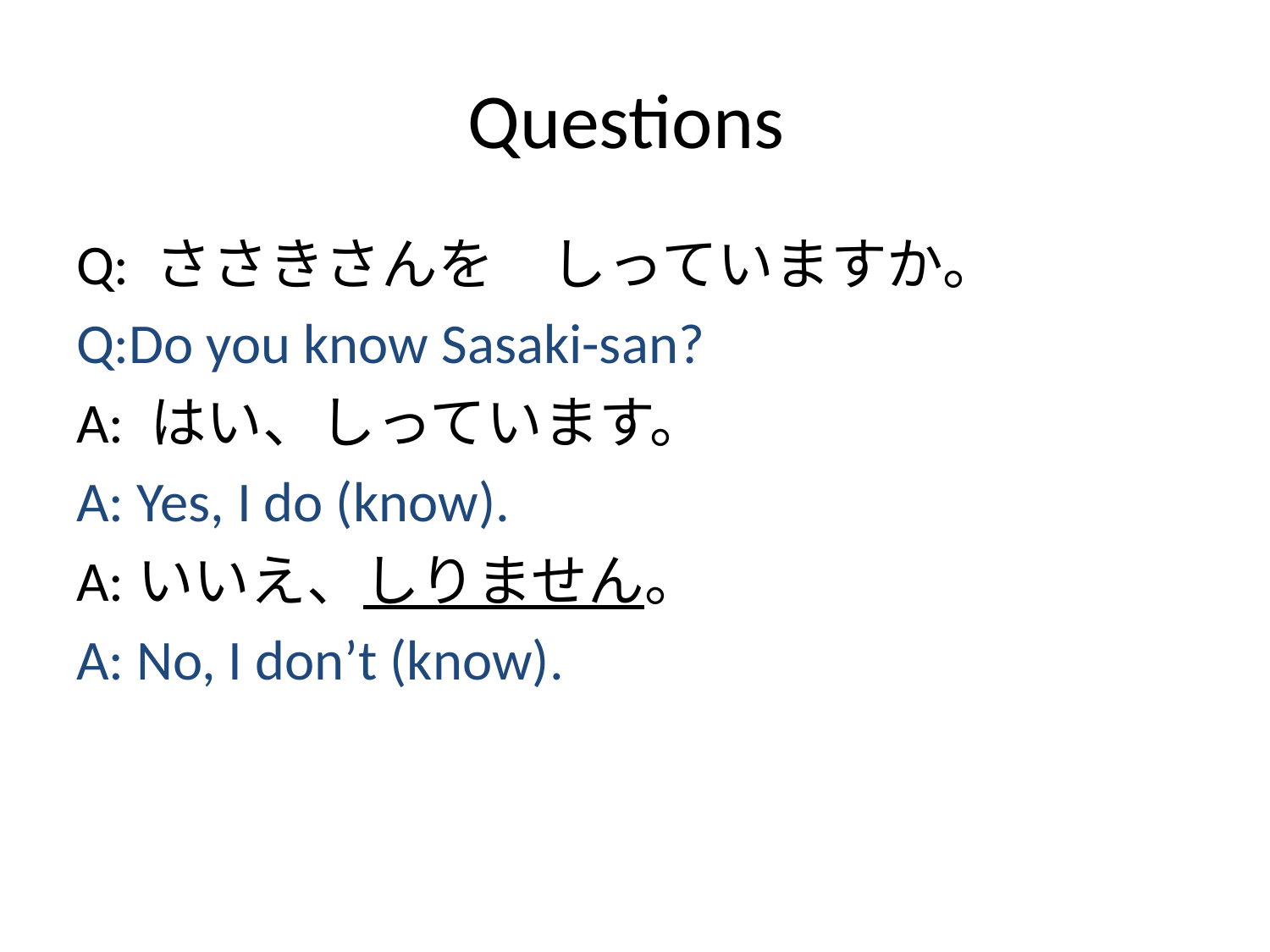

# Questions
Q: ささきさんを　しっていますか。
Q:Do you know Sasaki-san?
A: はい、しっています。
A: Yes, I do (know).
A:いいえ、しりません。
A: No, I don’t (know).